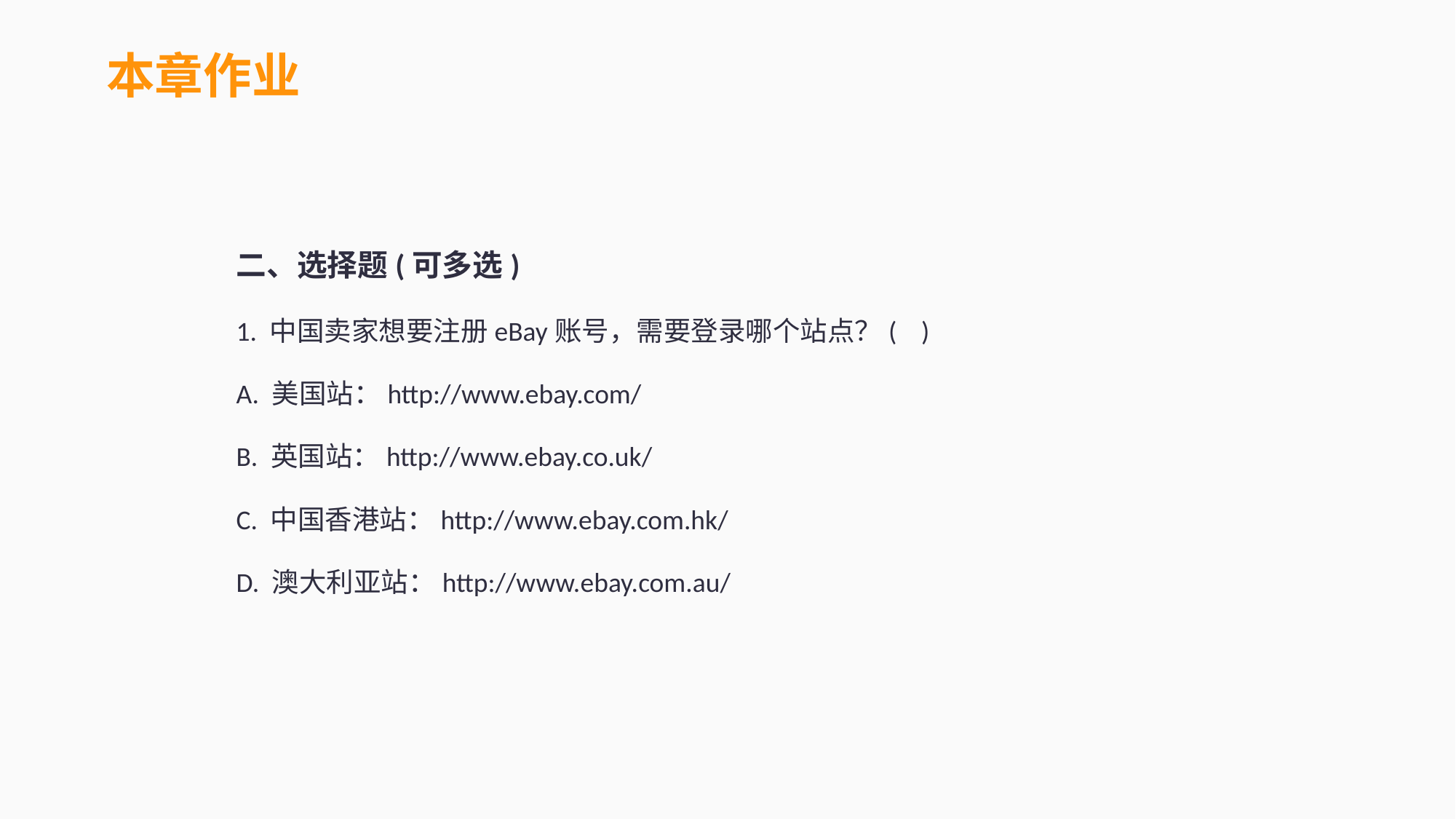

本章作业
二、选择题(可多选)
1. 中国卖家想要注册eBay账号，需要登录哪个站点？(    )
A. 美国站：http://www.ebay.com/
B. 英国站：http://www.ebay.co.uk/
C. 中国香港站：http://www.ebay.com.hk/
D. 澳大利亚站：http://www.ebay.com.au/